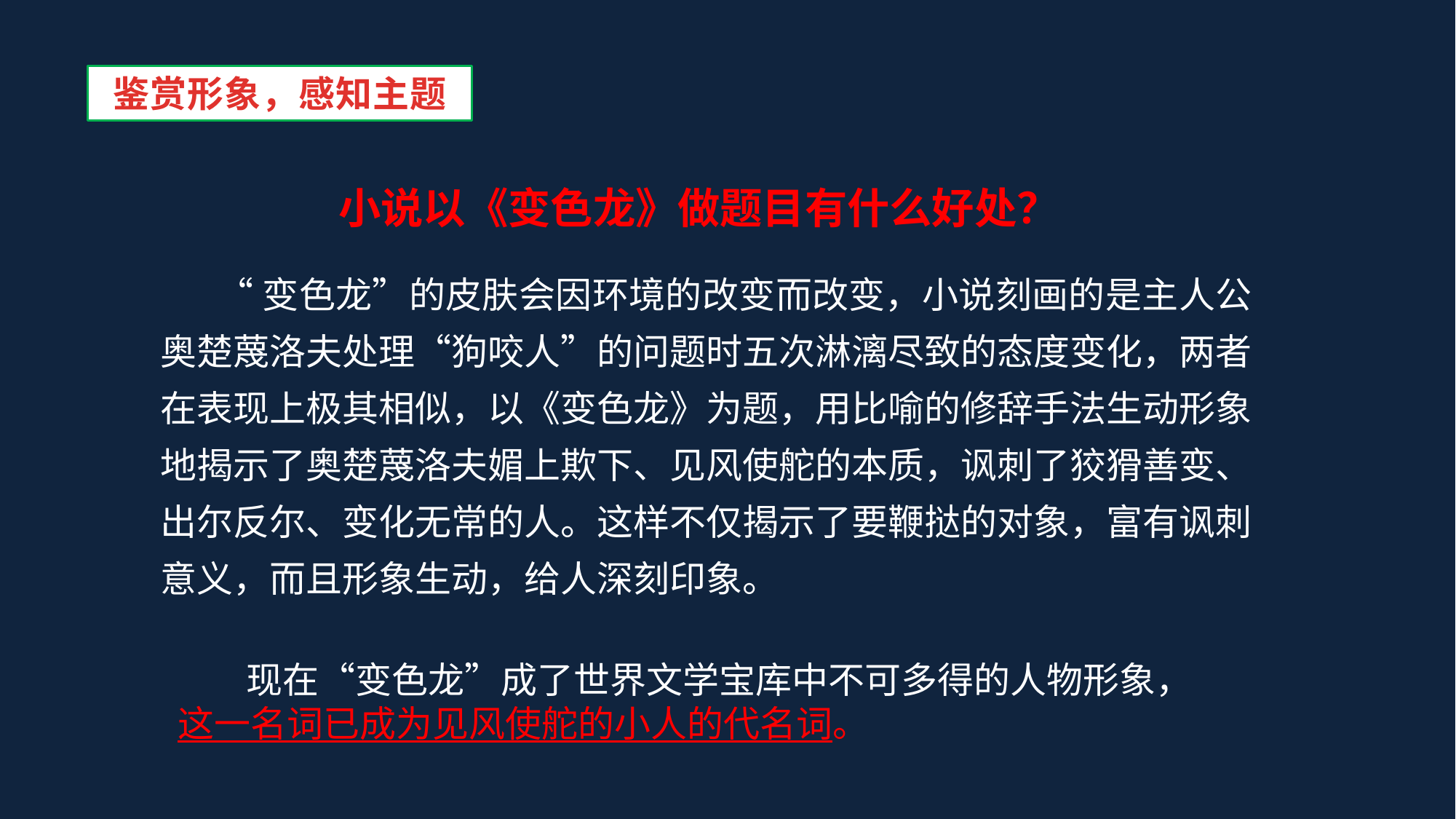

鉴赏形象，感知主题
小说以《变色龙》做题目有什么好处？
        “变色龙”的皮肤会因环境的改变而改变，小说刻画的是主人公奥楚蔑洛夫处理“狗咬人”的问题时五次淋漓尽致的态度变化，两者在表现上极其相似，以《变色龙》为题，用比喻的修辞手法生动形象地揭示了奥楚蔑洛夫媚上欺下、见风使舵的本质，讽刺了狡猾善变、出尔反尔、变化无常的人。这样不仅揭示了要鞭挞的对象，富有讽刺意义，而且形象生动，给人深刻印象。
          现在“变色龙”成了世界文学宝库中不可多得的人物形象，
这一名词已成为见风使舵的小人的代名词。